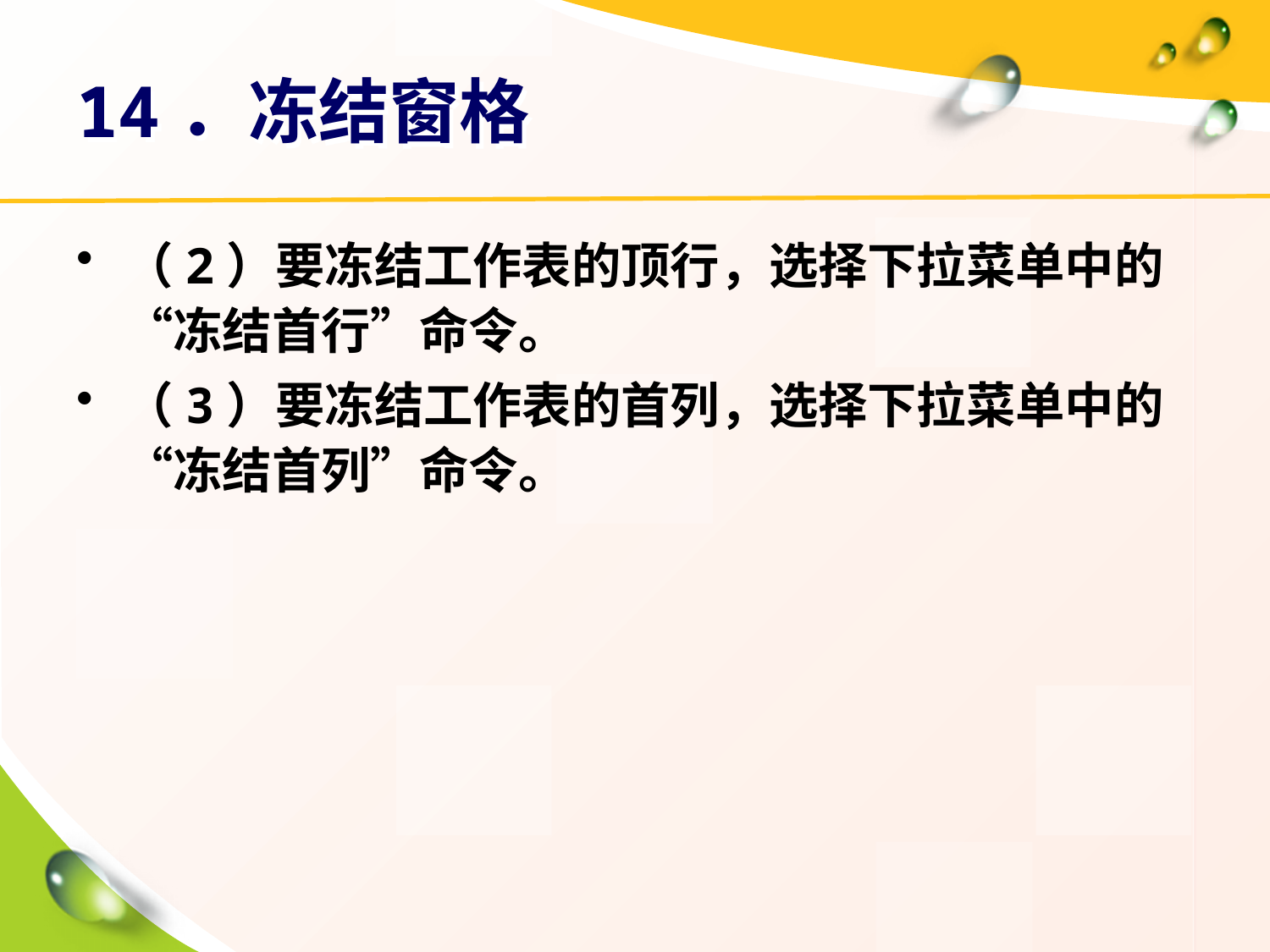

# 14．冻结窗格
（2）要冻结工作表的顶行，选择下拉菜单中的“冻结首行”命令。
（3）要冻结工作表的首列，选择下拉菜单中的“冻结首列”命令。